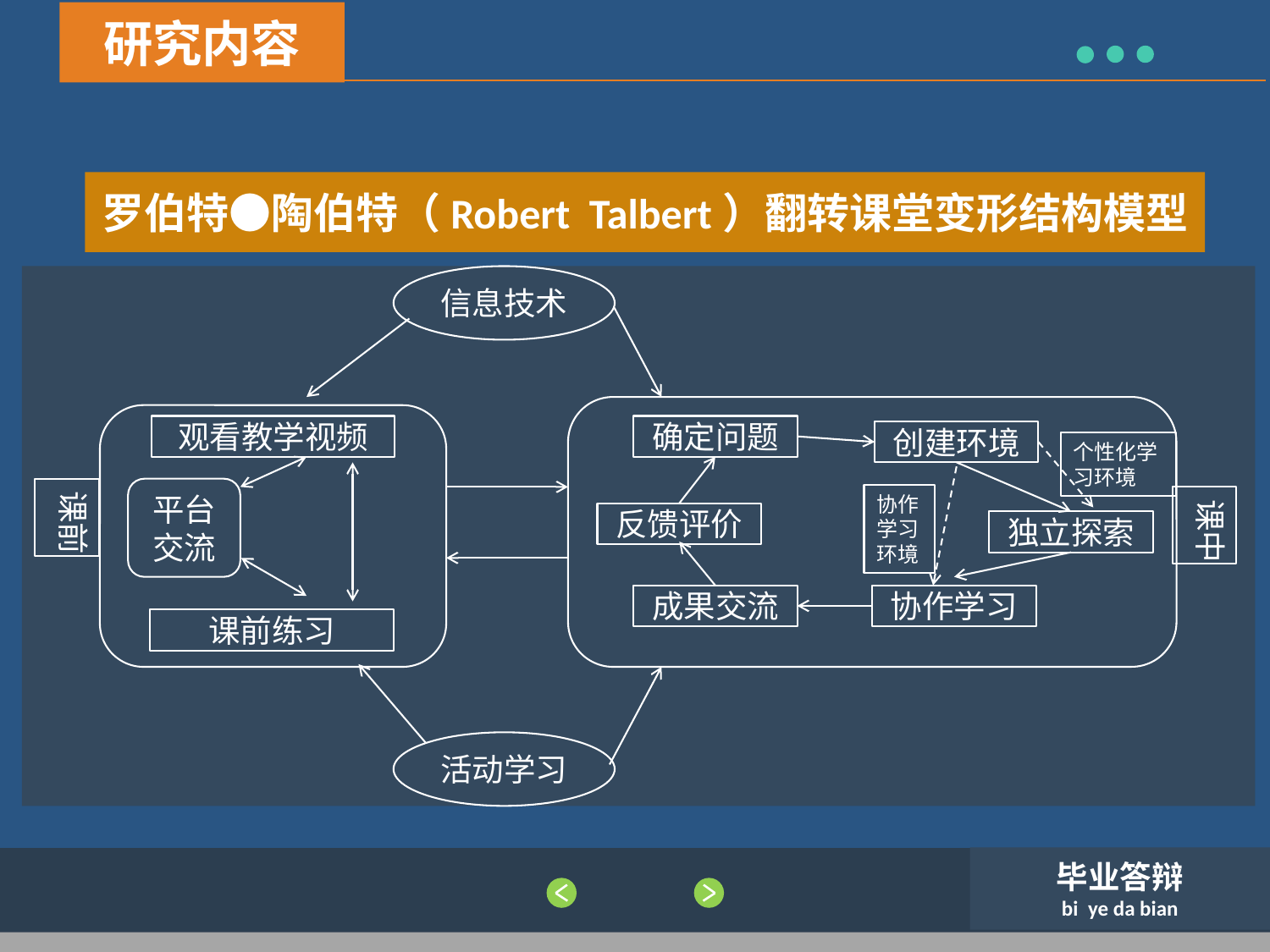

研究内容

罗伯特●陶伯特（Robert  Talbert）翻转课堂变形结构模型

信息技术

观看教学视频
确定问题
创建环境
个性化学习环境
课前
平台交流
协作学习环境
课中
反馈评价
独立探索
成果交流
协作学习
课前练习
活动学习
毕业答辩
bi  ye da bian